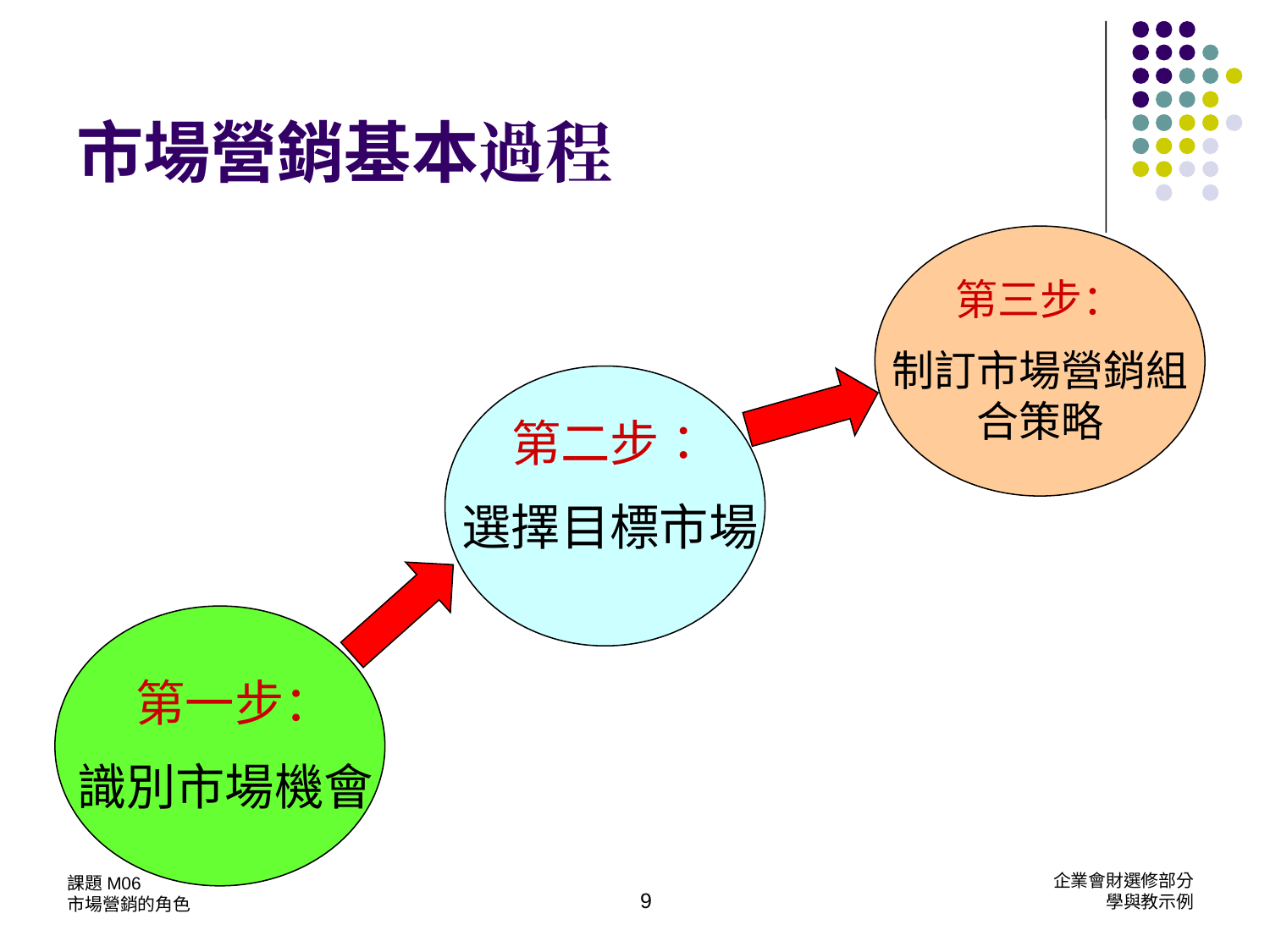

市場營銷基本過程

第三步：
制訂市場營銷組合策略

第二步：
選擇目標市場

第一步：
識別市場機會

9
課題M06
市場營銷的角色